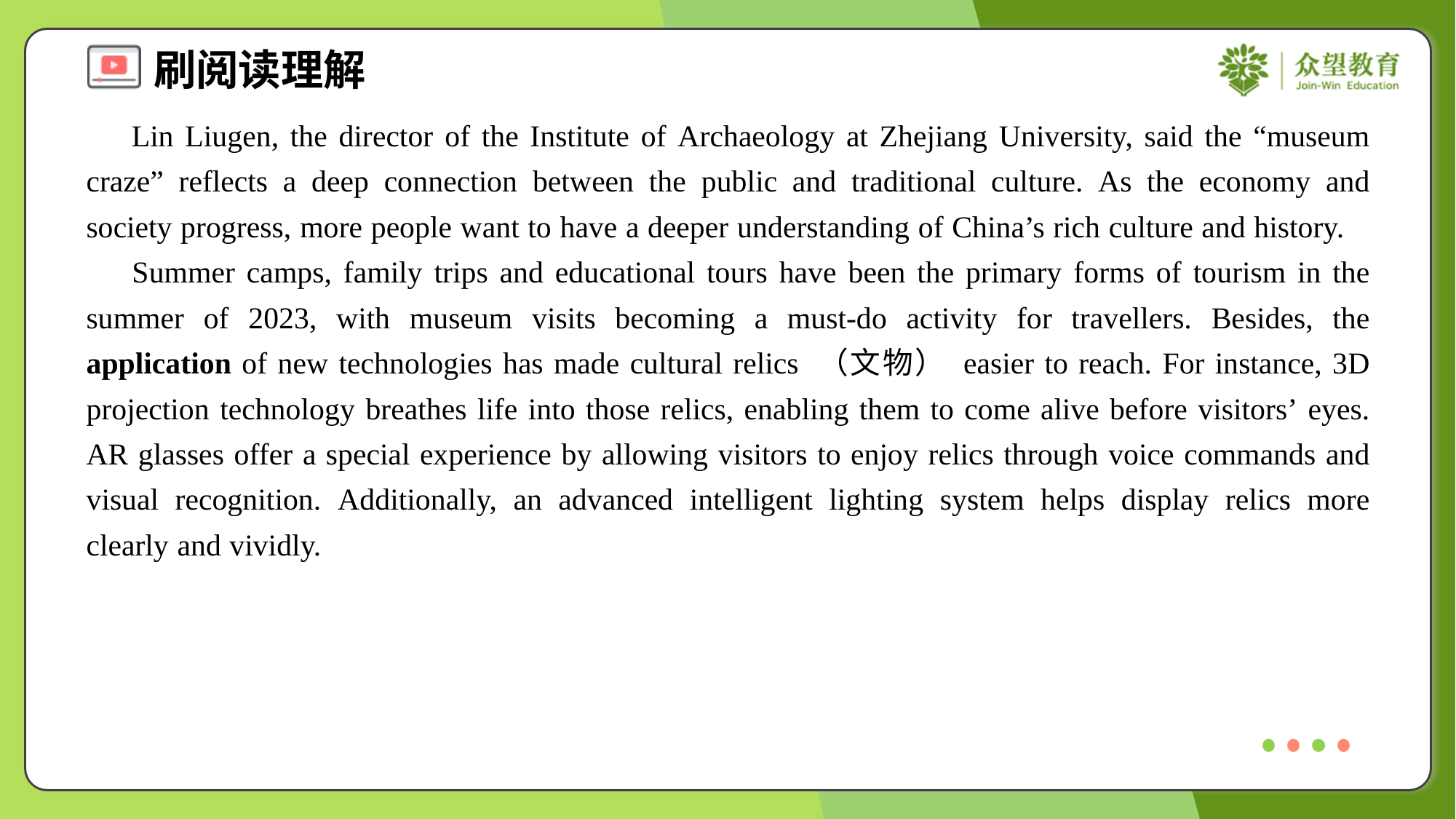

Lin Liugen, the director of the Institute of Archaeology at Zhejiang University, said the “museum craze” reflects a deep connection between the public and traditional culture. As the economy and society progress, more people want to have a deeper understanding of China’s rich culture and history.
    Summer camps, family trips and educational tours have been the primary forms of tourism in the summer of 2023, with museum visits becoming a must-do activity for travellers. Besides, the application of new technologies has made cultural relics （文物） easier to reach. For instance, 3D projection technology breathes life into those relics, enabling them to come alive before visitors’ eyes. AR glasses offer a special experience by allowing visitors to enjoy relics through voice commands and visual recognition. Additionally, an advanced intelligent lighting system helps display relics more clearly and vividly.